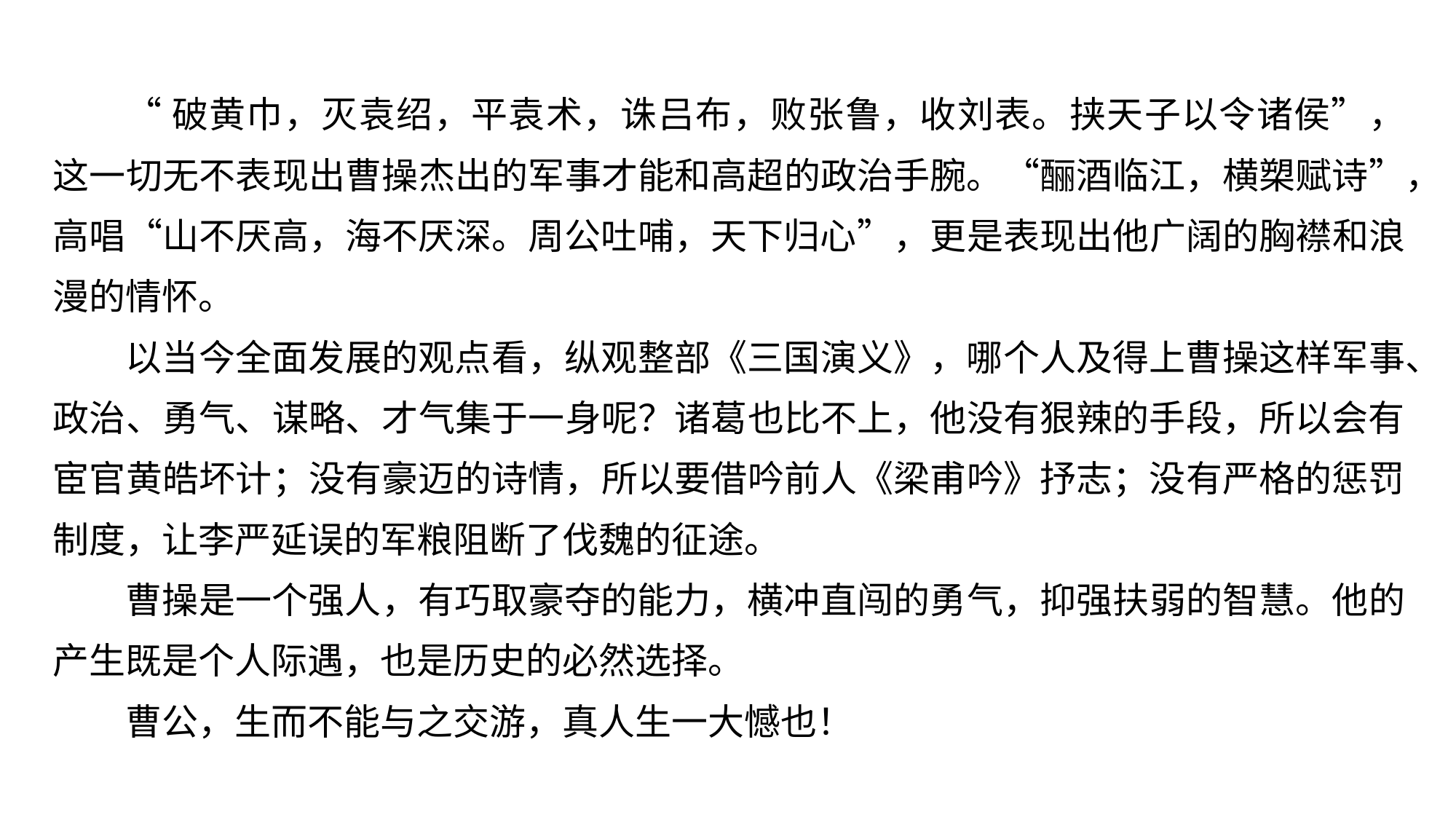

“破黄巾，灭袁绍，平袁术，诛吕布，败张鲁，收刘表。挟天子以令诸侯”，这一切无不表现出曹操杰出的军事才能和高超的政治手腕。“酾酒临江，横槊赋诗”，高唱“山不厌高，海不厌深。周公吐哺，天下归心”，更是表现出他广阔的胸襟和浪漫的情怀。
以当今全面发展的观点看，纵观整部《三国演义》，哪个人及得上曹操这样军事、政治、勇气、谋略、才气集于一身呢？诸葛也比不上，他没有狠辣的手段，所以会有宦官黄皓坏计；没有豪迈的诗情，所以要借吟前人《梁甫吟》抒志；没有严格的惩罚制度，让李严延误的军粮阻断了伐魏的征途。
曹操是一个强人，有巧取豪夺的能力，横冲直闯的勇气，抑强扶弱的智慧。他的产生既是个人际遇，也是历史的必然选择。
曹公，生而不能与之交游，真人生一大憾也！